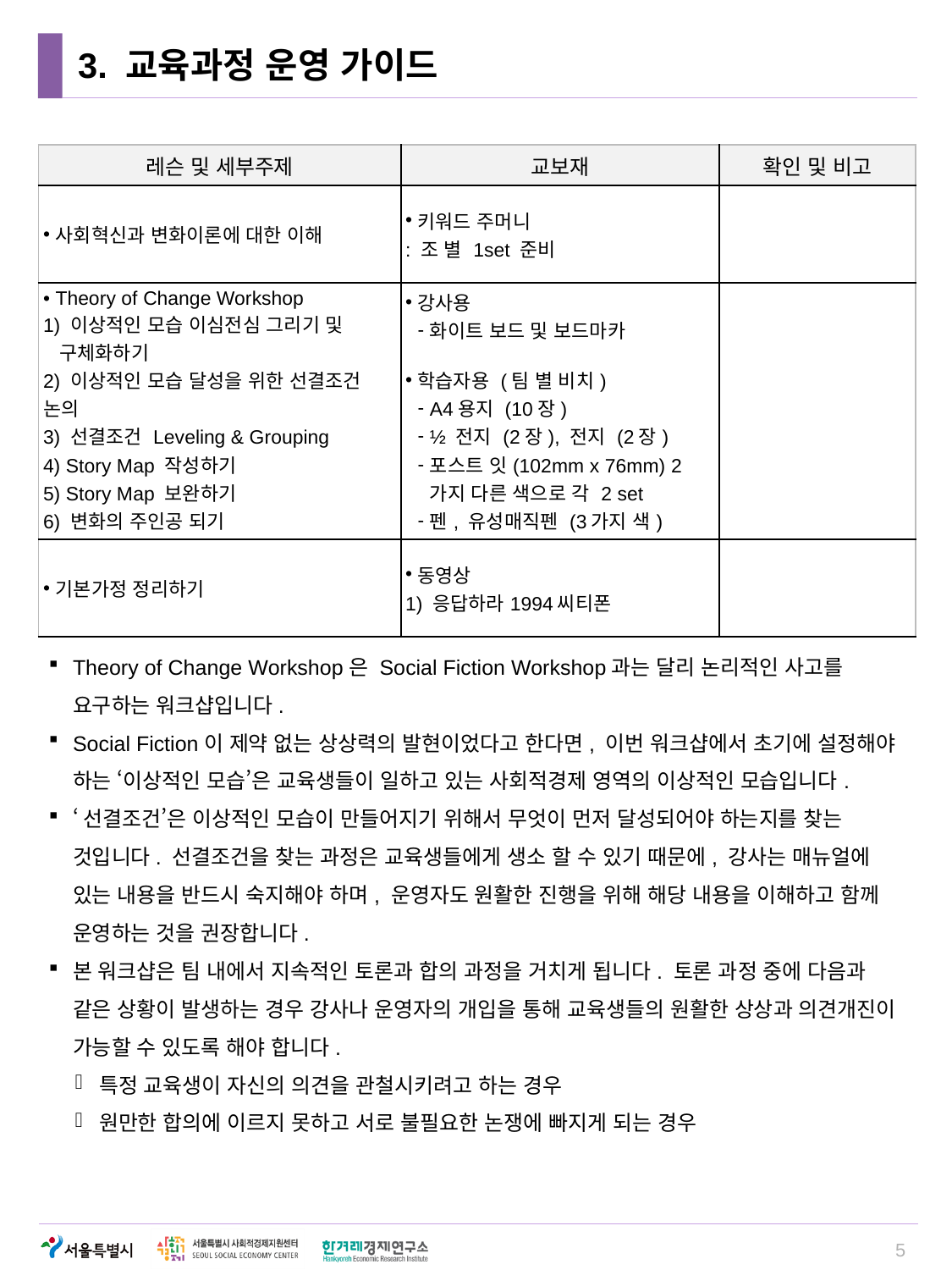

# 3. 교육과정 운영 가이드
| 레슨 및 세부주제 | 교보재 | 확인 및 비고 |
| --- | --- | --- |
| 사회혁신과 변화이론에 대한 이해 | 키워드 주머니 : 조 별 1set 준비 |  |
| Theory of Change Workshop 1) 이상적인 모습 이심전심 그리기 및 구체화하기 2) 이상적인 모습 달성을 위한 선결조건 논의 3) 선결조건 Leveling & Grouping 4) Story Map 작성하기 5) Story Map 보완하기 6) 변화의 주인공 되기 | 강사용 화이트 보드 및 보드마카 학습자용 (팀 별 비치) A4용지 (10장) ½ 전지 (2장), 전지 (2장) 포스트 잇(102mm x 76mm) 2가지 다른 색으로 각 2 set 펜, 유성매직펜 (3가지 색) |  |
| 기본가정 정리하기 | 동영상 1) 응답하라1994씨티폰 |  |
Theory of Change Workshop은 Social Fiction Workshop과는 달리 논리적인 사고를 요구하는 워크샵입니다.
Social Fiction이 제약 없는 상상력의 발현이었다고 한다면, 이번 워크샵에서 초기에 설정해야 하는 ‘이상적인 모습’은 교육생들이 일하고 있는 사회적경제 영역의 이상적인 모습입니다.
‘선결조건’은 이상적인 모습이 만들어지기 위해서 무엇이 먼저 달성되어야 하는지를 찾는 것입니다. 선결조건을 찾는 과정은 교육생들에게 생소 할 수 있기 때문에, 강사는 매뉴얼에 있는 내용을 반드시 숙지해야 하며, 운영자도 원활한 진행을 위해 해당 내용을 이해하고 함께 운영하는 것을 권장합니다.
본 워크샵은 팀 내에서 지속적인 토론과 합의 과정을 거치게 됩니다. 토론 과정 중에 다음과 같은 상황이 발생하는 경우 강사나 운영자의 개입을 통해 교육생들의 원활한 상상과 의견개진이 가능할 수 있도록 해야 합니다.
특정 교육생이 자신의 의견을 관철시키려고 하는 경우
원만한 합의에 이르지 못하고 서로 불필요한 논쟁에 빠지게 되는 경우
5